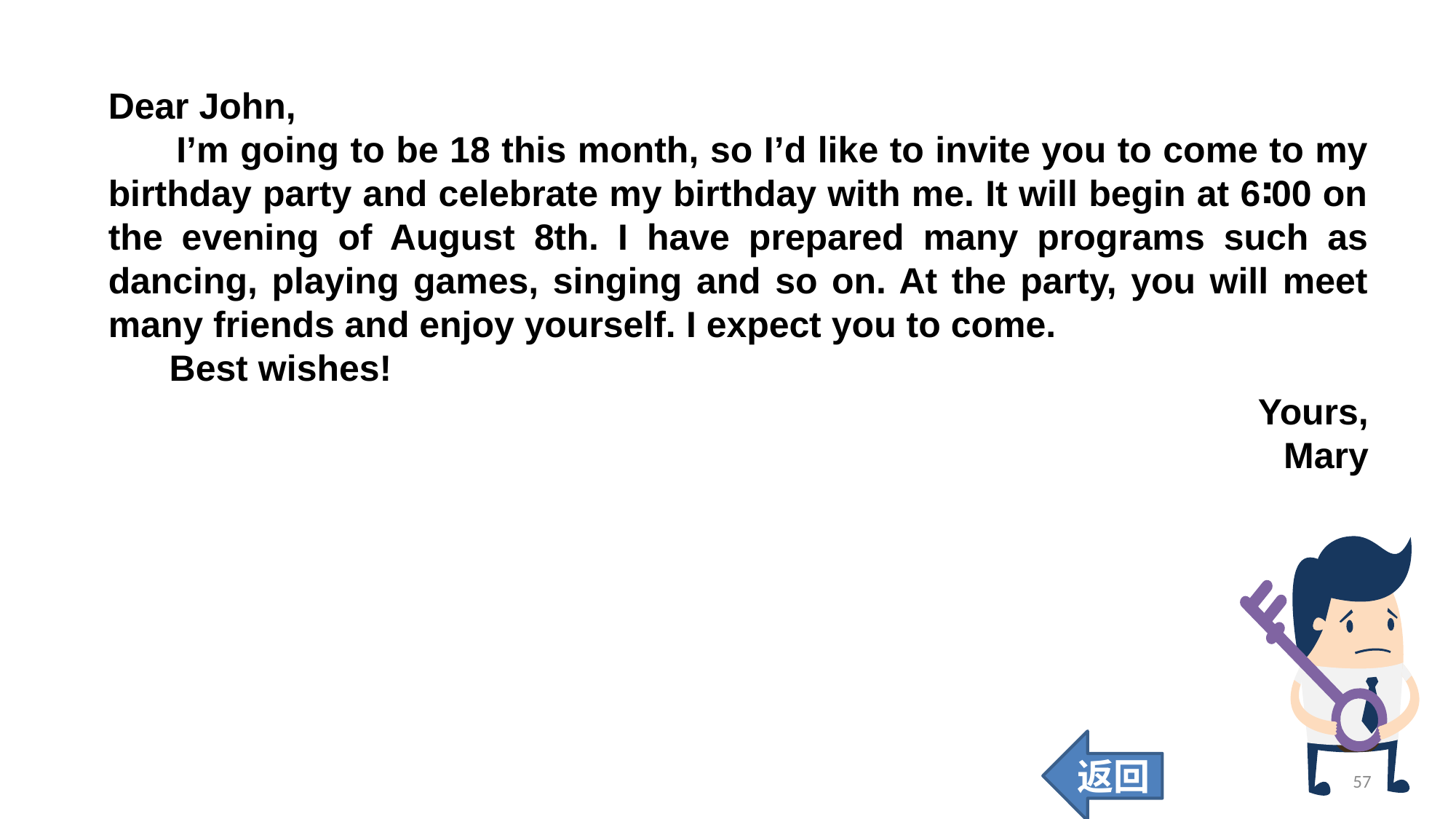

Dear John,
      I’m going to be 18 this month, so I’d like to invite you to come to my birthday party and celebrate my birthday with me. It will begin at 6∶00 on the evening of August 8th. I have prepared many programs such as dancing, playing games, singing and so on. At the party, you will meet many friends and enjoy yourself. I expect you to come.
      Best wishes!
Yours,
Mary

返回
57